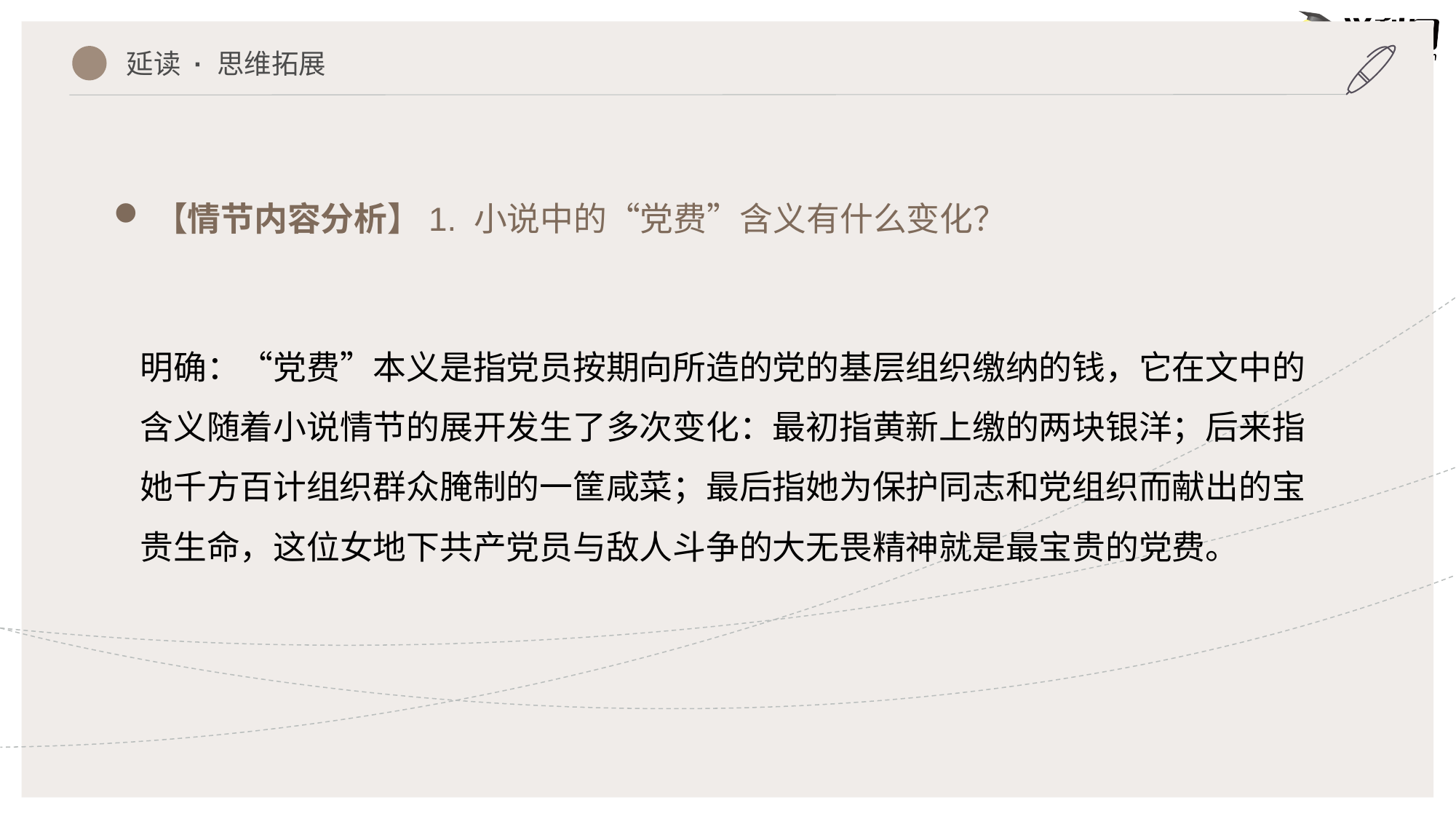

延读 · 思维拓展

【情节内容分析】1. 小说中的“党费”含义有什么变化？

明确：“党费”本义是指党员按期向所造的党的基层组织缴纳的钱，它在文中的含义随着小说情节的展开发生了多次变化：最初指黄新上缴的两块银洋；后来指她千方百计组织群众腌制的一筐咸菜；最后指她为保护同志和党组织而献出的宝贵生命，这位女地下共产党员与敌人斗争的大无畏精神就是最宝贵的党费。